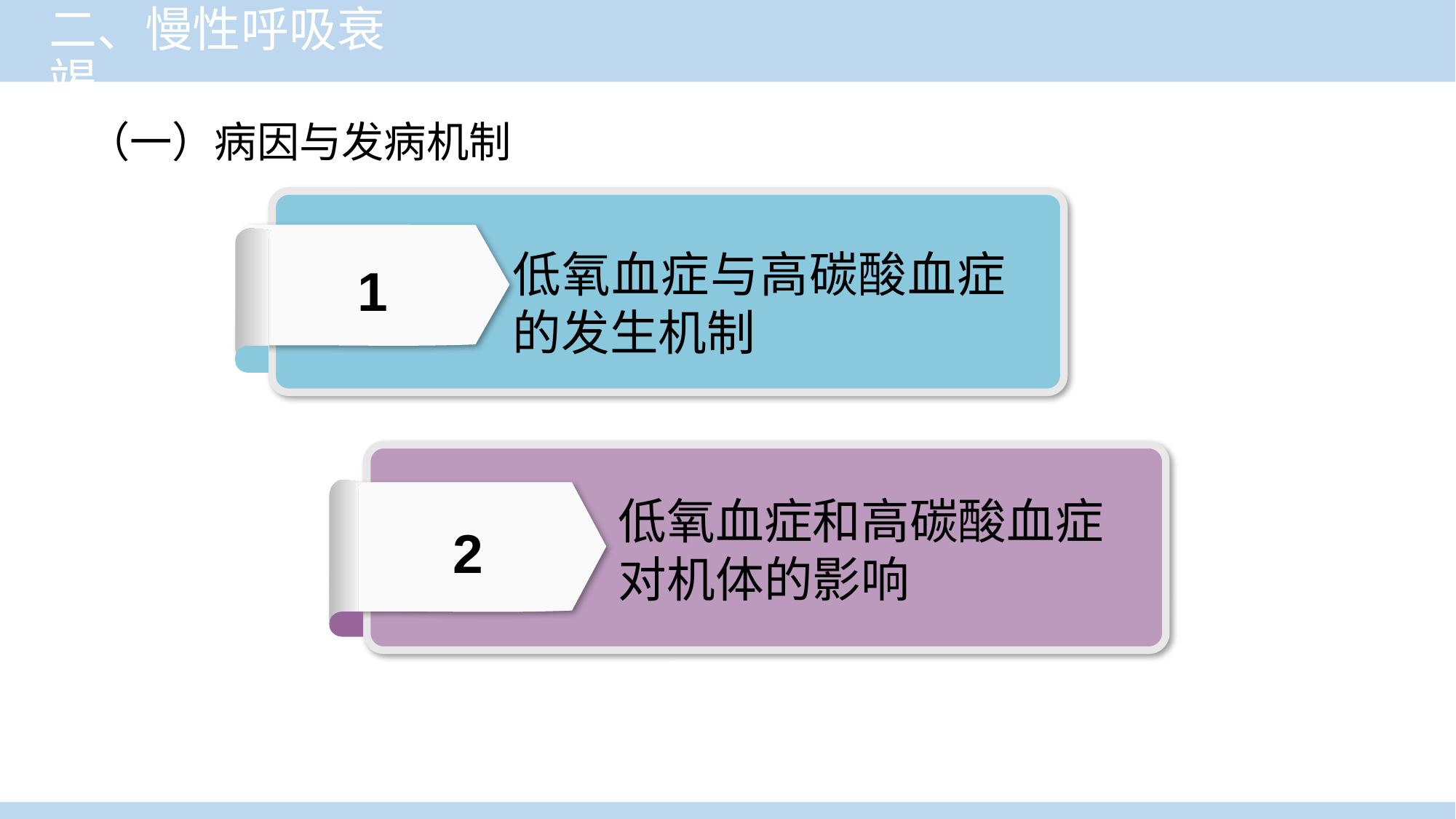

# 二、慢性呼吸衰竭
（一）病因与发病机制

低氧血症与高碳酸血症的发生机制
1

低氧血症和高碳酸血症对机体的影响

2